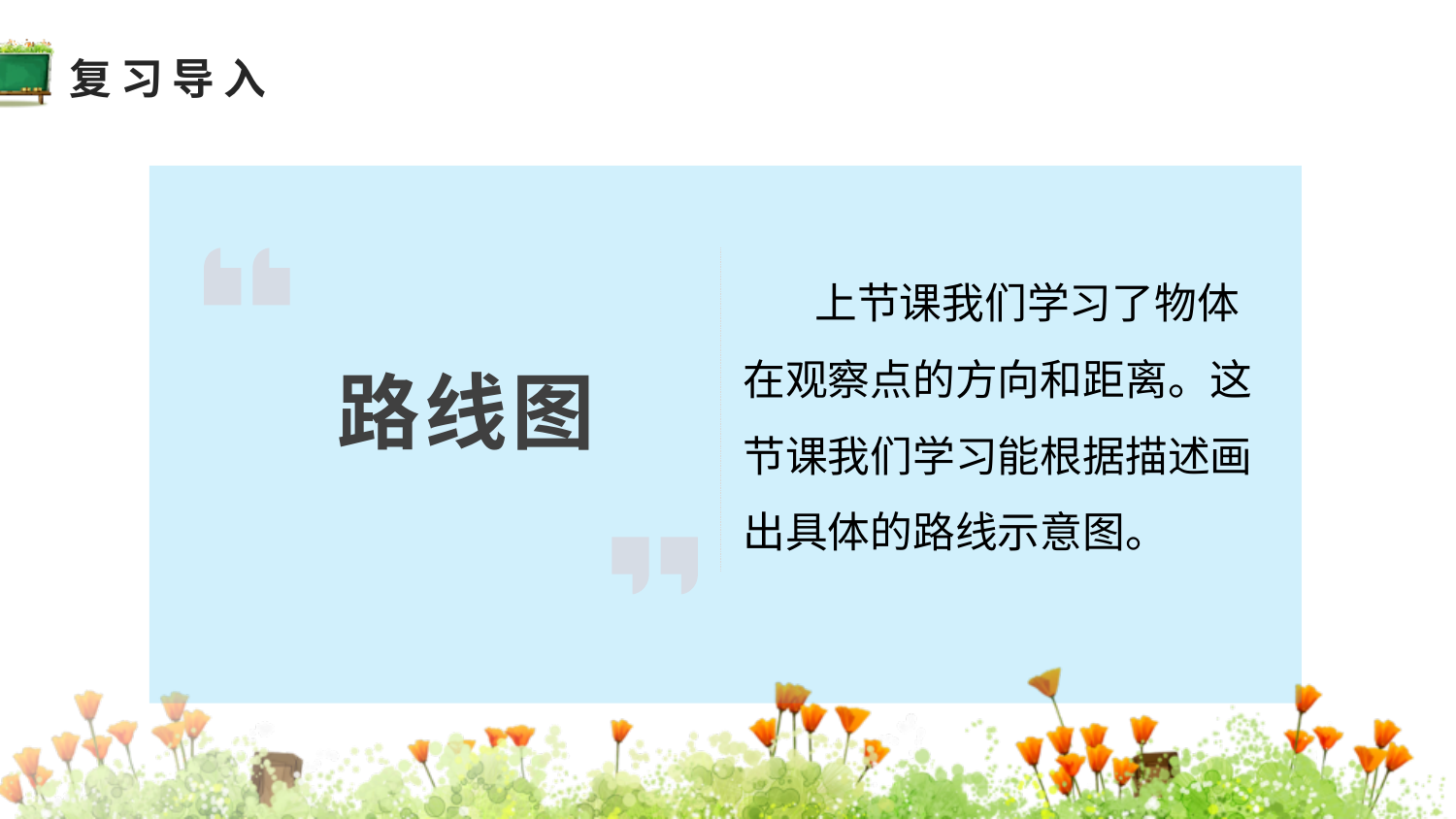

复习导入

上节课我们学习了物体在观察点的方向和距离。这节课我们学习能根据描述画出具体的路线示意图。

路线图